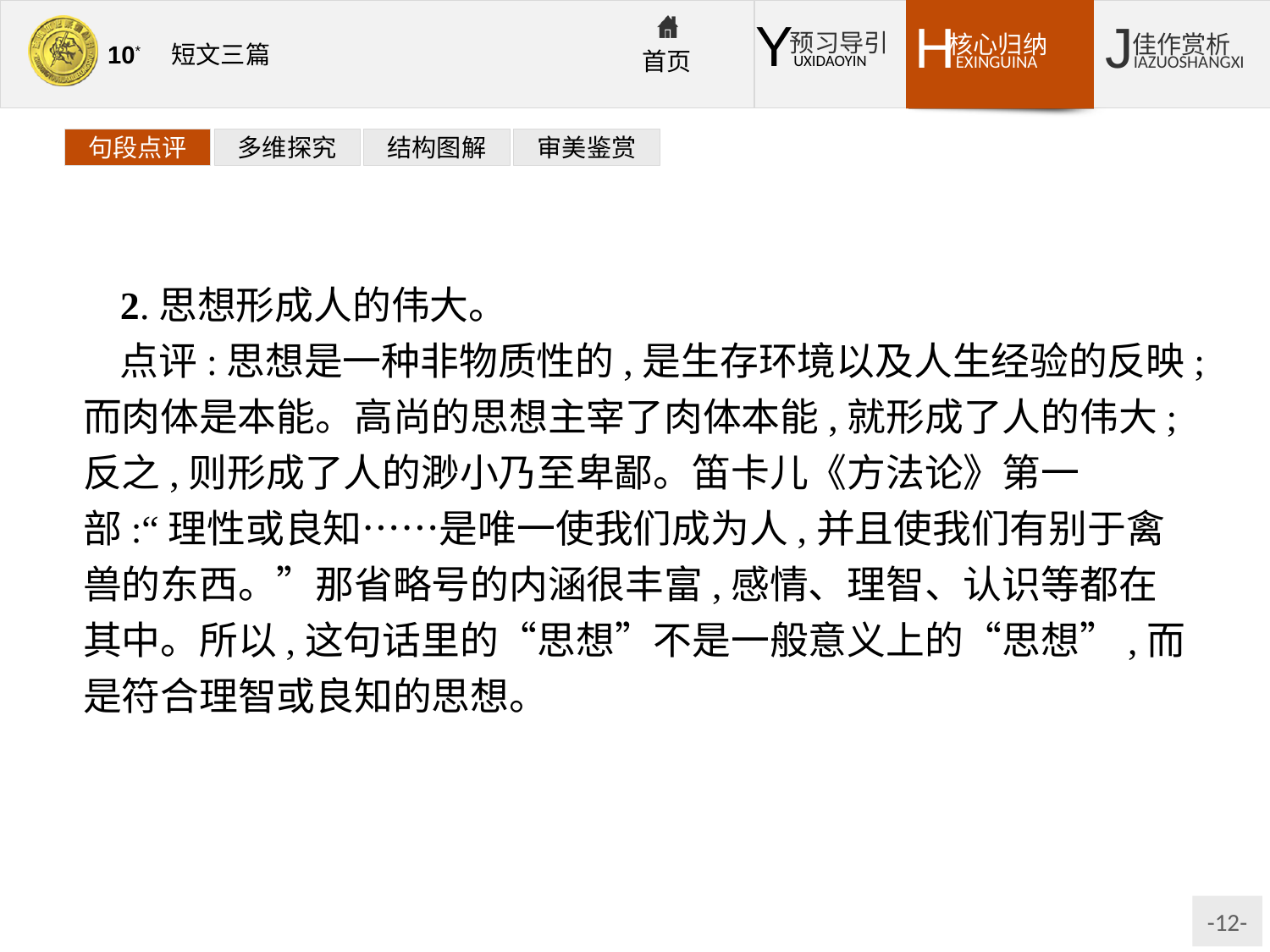

句段点评
多维探究
结构图解
审美鉴赏
2.思想形成人的伟大。
点评:思想是一种非物质性的,是生存环境以及人生经验的反映;而肉体是本能。高尚的思想主宰了肉体本能,就形成了人的伟大;反之,则形成了人的渺小乃至卑鄙。笛卡儿《方法论》第一部:“理性或良知……是唯一使我们成为人,并且使我们有别于禽兽的东西。”那省略号的内涵很丰富,感情、理智、认识等都在其中。所以,这句话里的“思想”不是一般意义上的“思想”,而是符合理智或良知的思想。